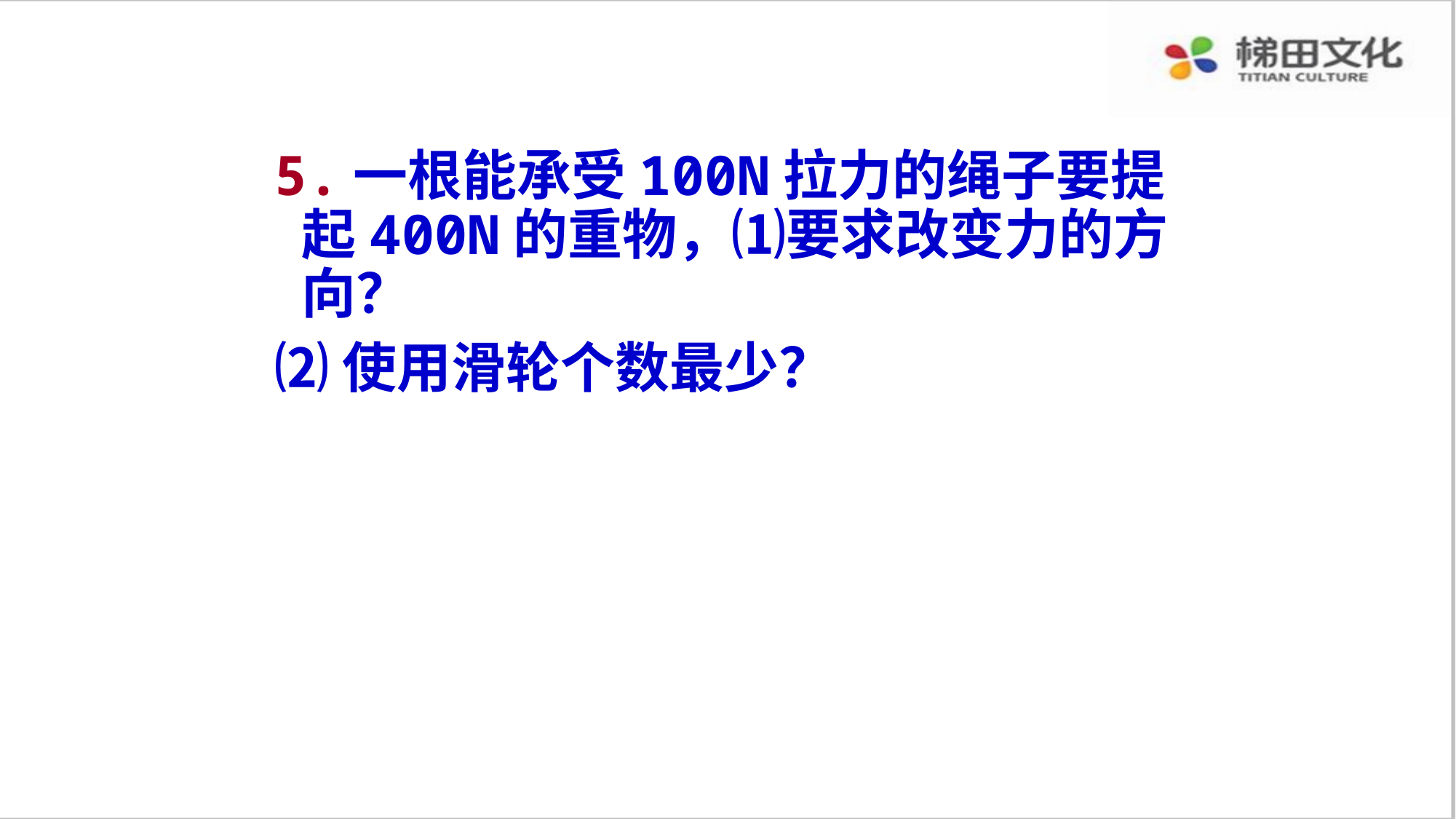

5.一根能承受100N拉力的绳子要提起400N的重物，⑴要求改变力的方向？
⑵使用滑轮个数最少？